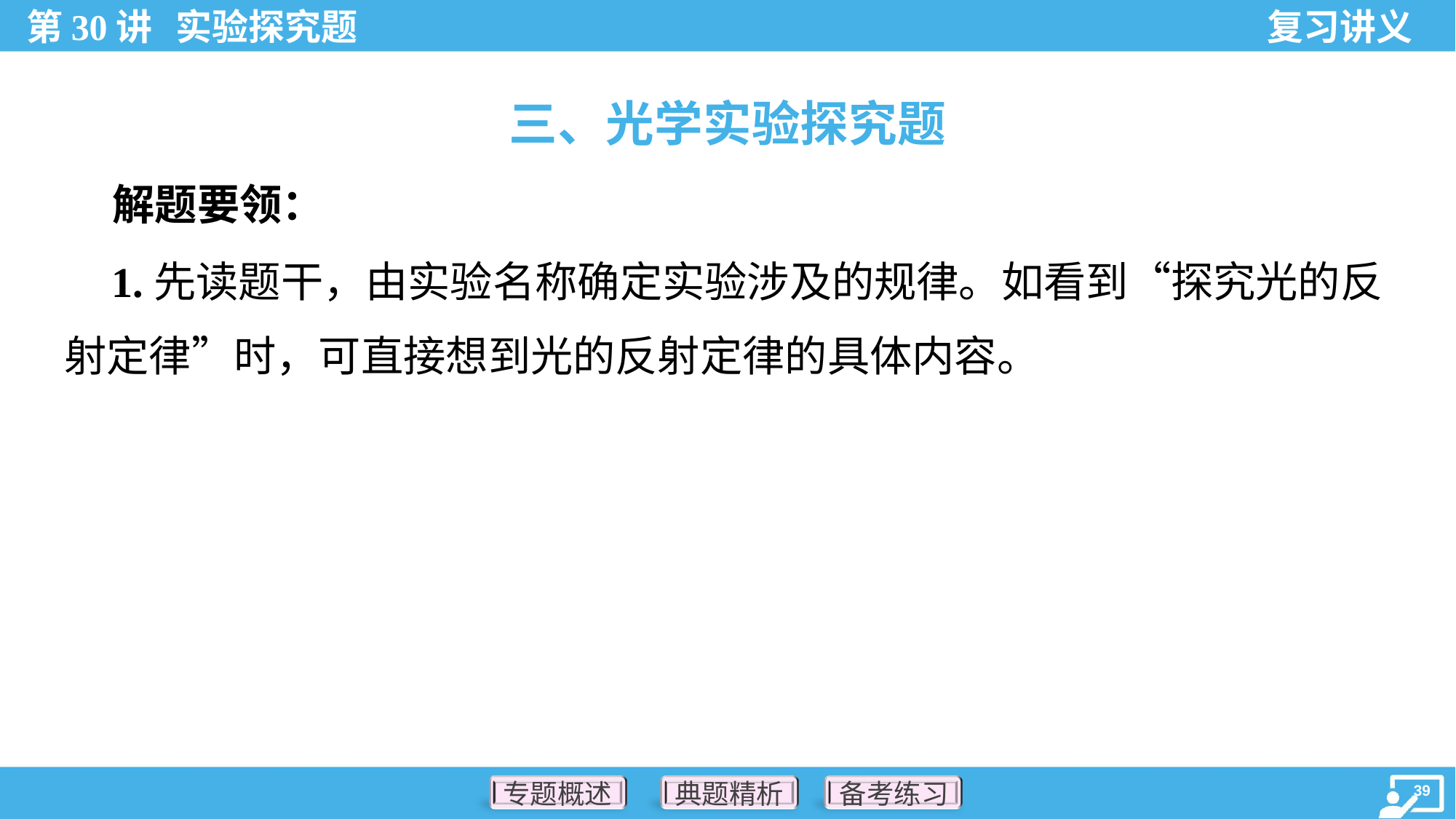

三、光学实验探究题
    解题要领：
    1.先读题干，由实验名称确定实验涉及的规律。如看到“探究光的反
射定律”时，可直接想到光的反射定律的具体内容。